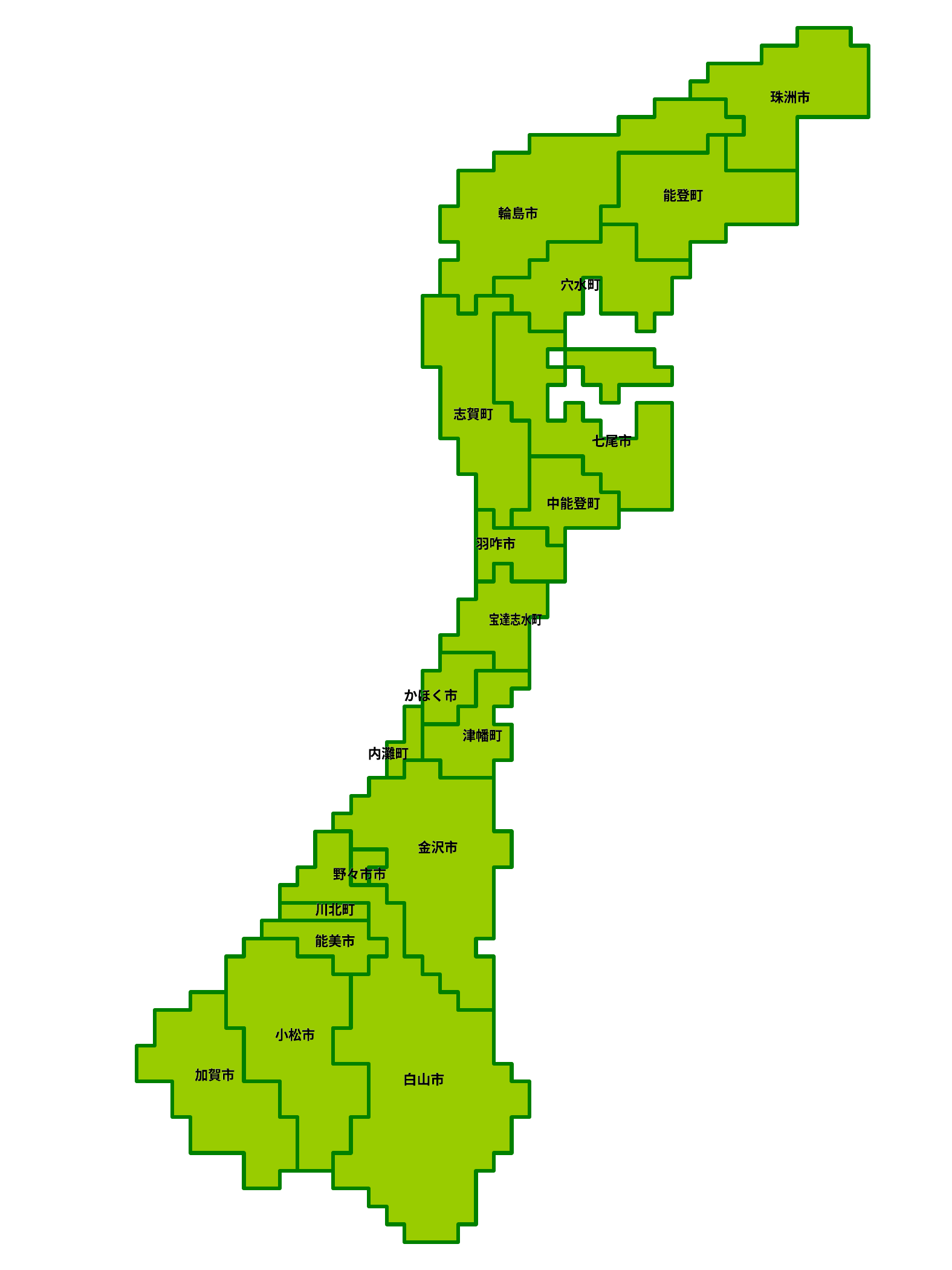

珠洲市
珠洲市
能登町
能登町
輪島市
輪島市
穴水町
穴水町
志賀町
志賀町
七尾市
七尾市
中能登町
中能登町
羽咋市
羽咋市
宝達志水町
宝達志水町
かほく市
かほく市
津幡町
津幡町
内灘町
内灘町
金沢市
金沢市
野々市市
野々市市
川北町
川北町
能美市
能美市
小松市
小松市
加賀市
加賀市
白山市
白山市